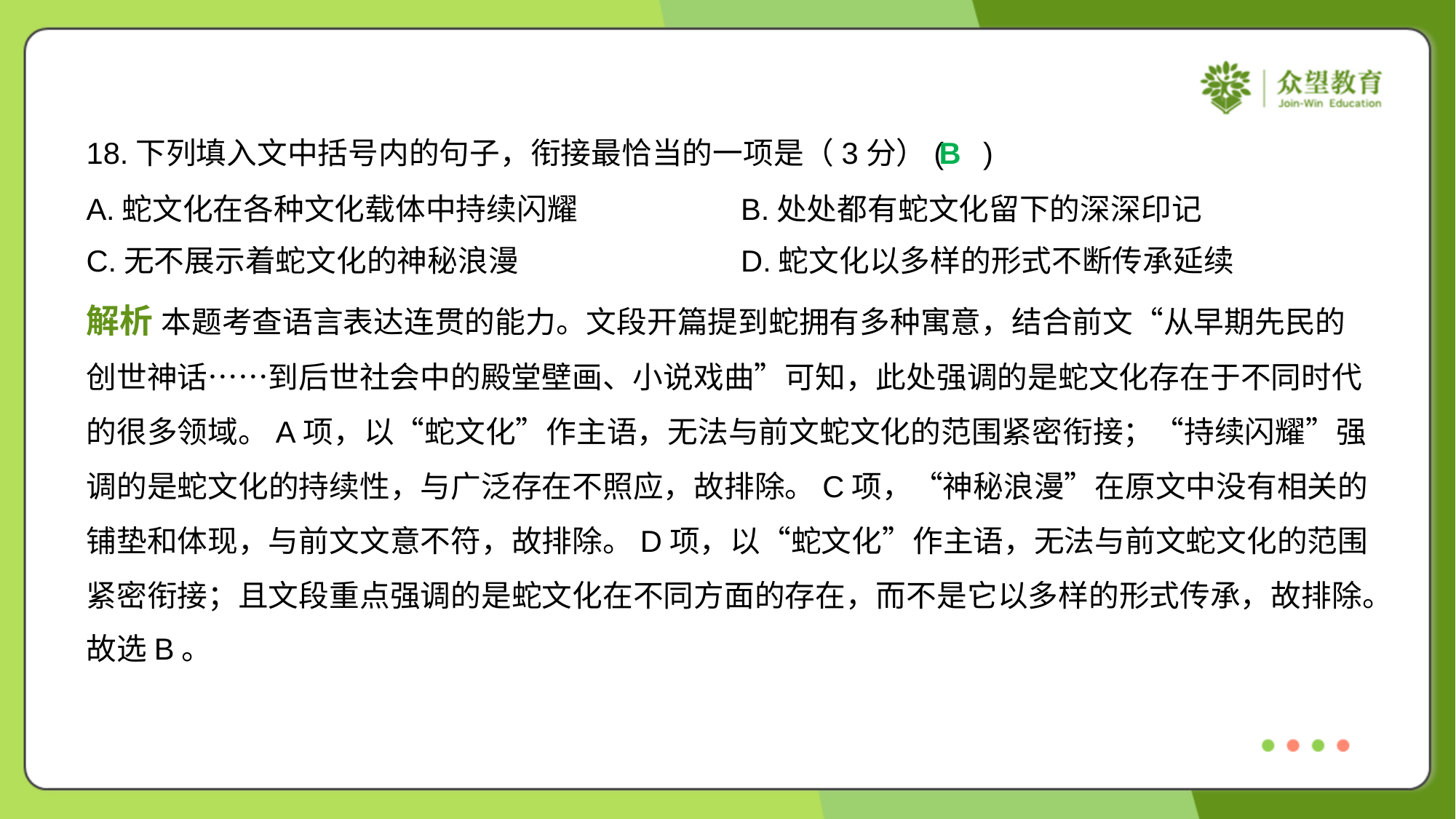

18.下列填入文中括号内的句子，衔接最恰当的一项是（3分）(     )
B
A.蛇文化在各种文化载体中持续闪耀	B.处处都有蛇文化留下的深深印记
C.无不展示着蛇文化的神秘浪漫	D.蛇文化以多样的形式不断传承延续
解析 本题考查语言表达连贯的能力。文段开篇提到蛇拥有多种寓意，结合前文“从早期先民的
创世神话……到后世社会中的殿堂壁画、小说戏曲”可知，此处强调的是蛇文化存在于不同时代
的很多领域。A项，以“蛇文化”作主语，无法与前文蛇文化的范围紧密衔接；“持续闪耀”强
调的是蛇文化的持续性，与广泛存在不照应，故排除。C项，“神秘浪漫”在原文中没有相关的
铺垫和体现，与前文文意不符，故排除。D项，以“蛇文化”作主语，无法与前文蛇文化的范围
紧密衔接；且文段重点强调的是蛇文化在不同方面的存在，而不是它以多样的形式传承，故排除。
故选B。